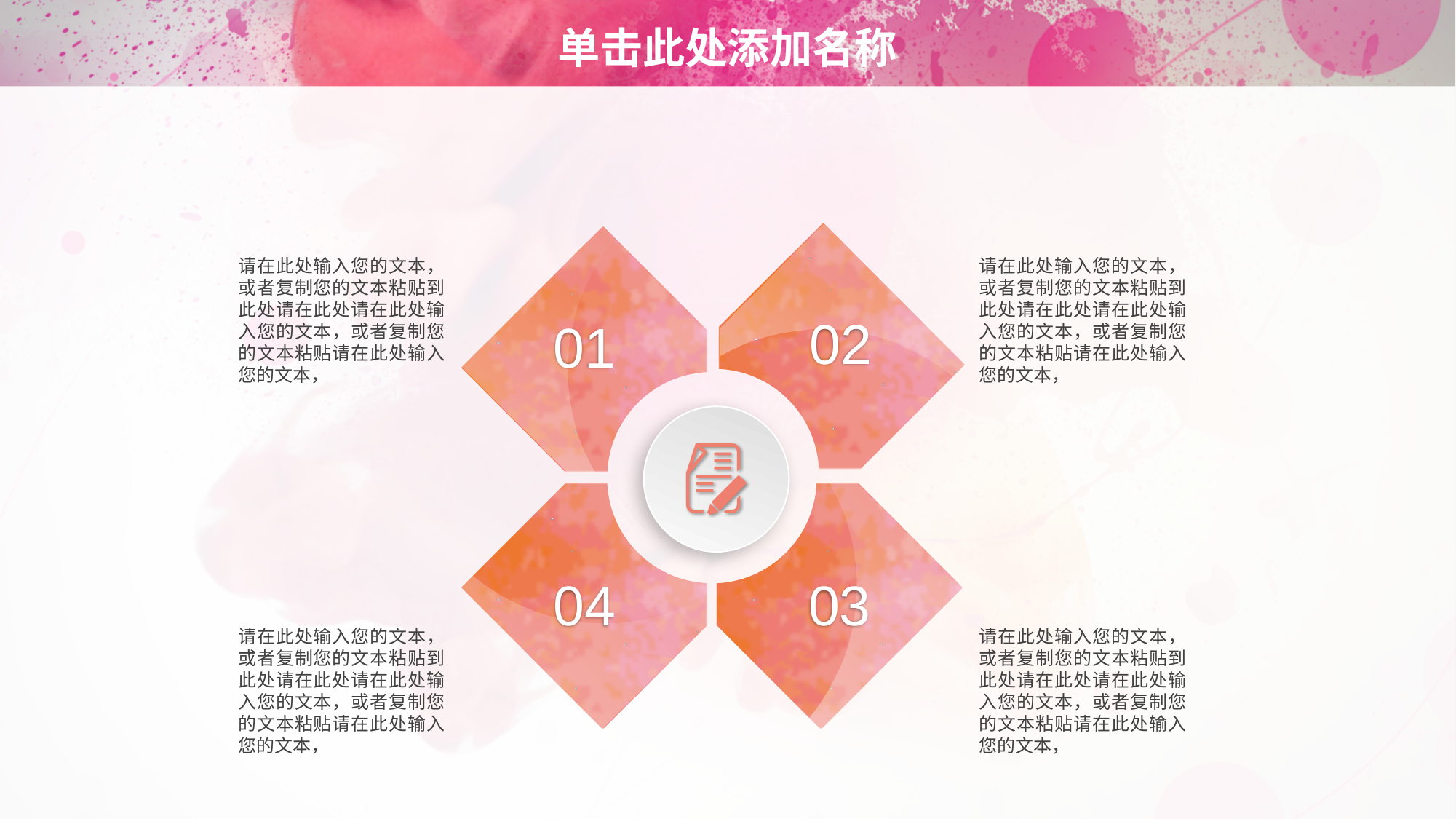

# 单击此处添加名称

02

01
请在此处输入您的文本，或者复制您的文本粘贴到此处请在此处请在此处输入您的文本，或者复制您的文本粘贴请在此处输入您的文本，
请在此处输入您的文本，或者复制您的文本粘贴到此处请在此处请在此处输入您的文本，或者复制您的文本粘贴请在此处输入您的文本，

04

03
请在此处输入您的文本，或者复制您的文本粘贴到此处请在此处请在此处输入您的文本，或者复制您的文本粘贴请在此处输入您的文本，
请在此处输入您的文本，或者复制您的文本粘贴到此处请在此处请在此处输入您的文本，或者复制您的文本粘贴请在此处输入您的文本，